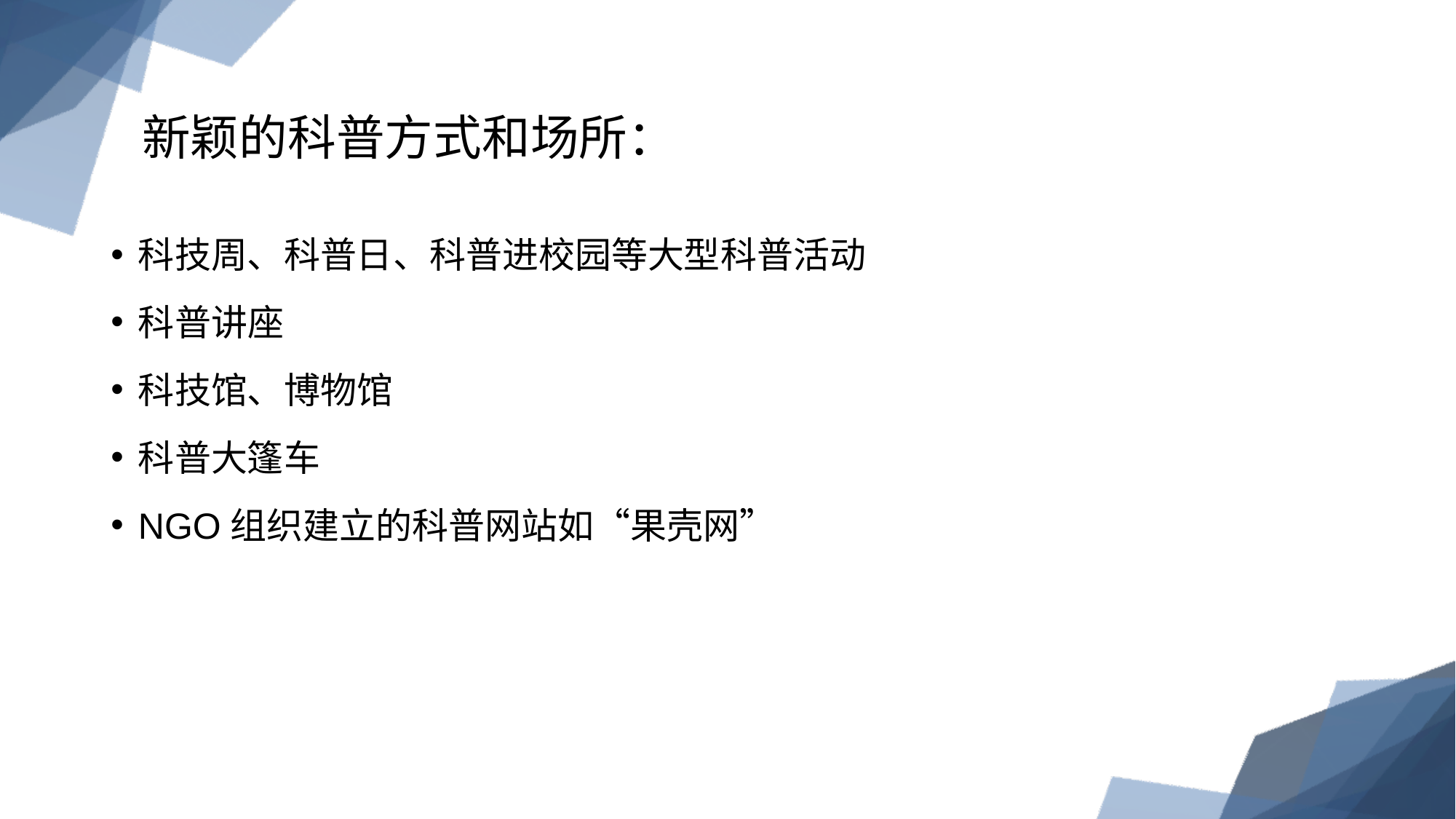

# 新颖的科普方式和场所：
科技周、科普日、科普进校园等大型科普活动
科普讲座
科技馆、博物馆
科普大篷车
NGO组织建立的科普网站如“果壳网”